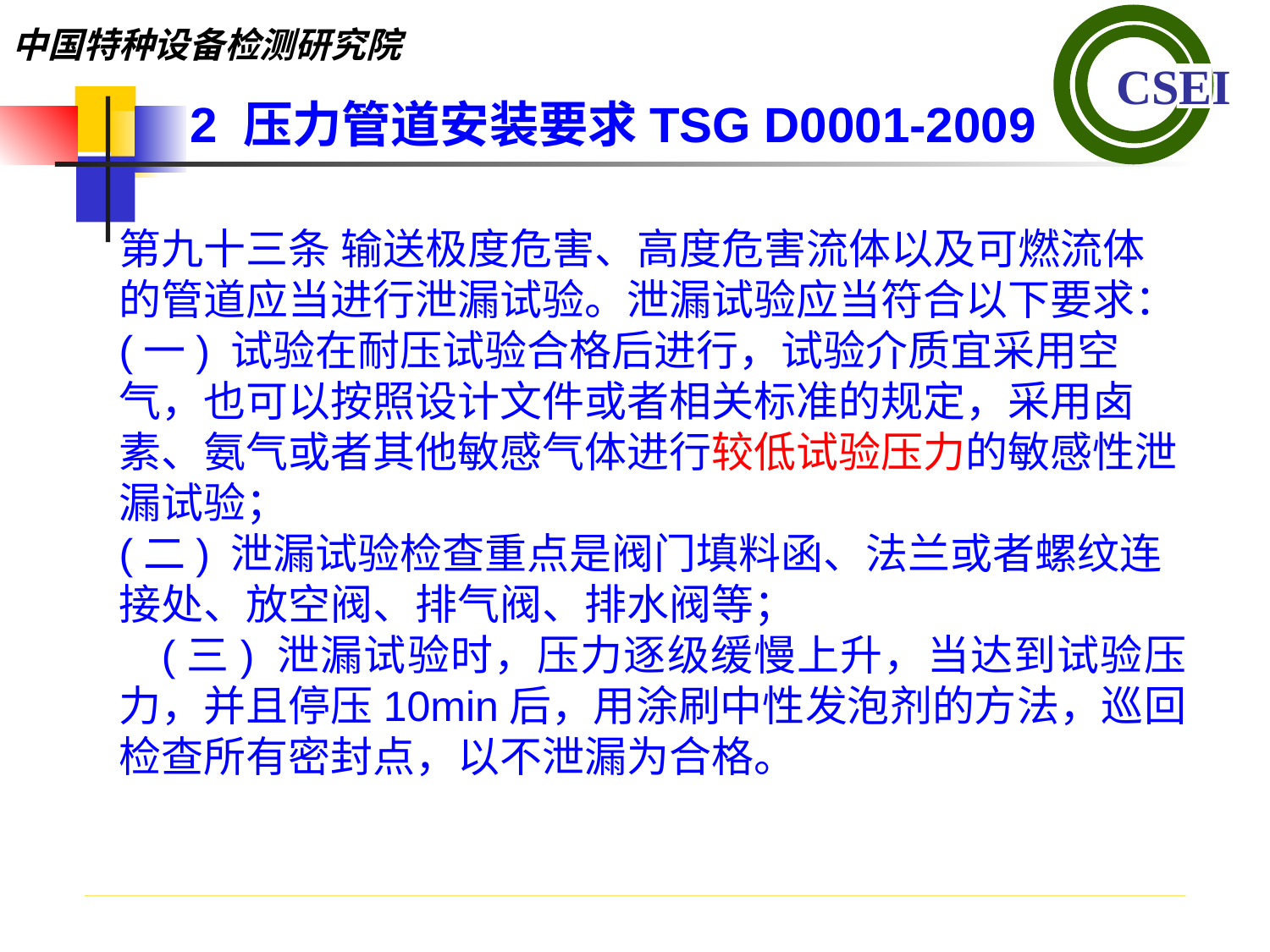

2 压力管道安装要求TSG D0001-2009
第九十三条 输送极度危害、高度危害流体以及可燃流体的管道应当进行泄漏试验。泄漏试验应当符合以下要求：(一) 试验在耐压试验合格后进行，试验介质宜采用空气，也可以按照设计文件或者相关标准的规定，采用卤素、氨气或者其他敏感气体进行较低试验压力的敏感性泄漏试验；(二) 泄漏试验检查重点是阀门填料函、法兰或者螺纹连接处、放空阀、排气阀、排水阀等；(三) 泄漏试验时，压力逐级缓慢上升，当达到试验压力，并且停压10min后，用涂刷中性发泡剂的方法，巡回检查所有密封点，以不泄漏为合格。